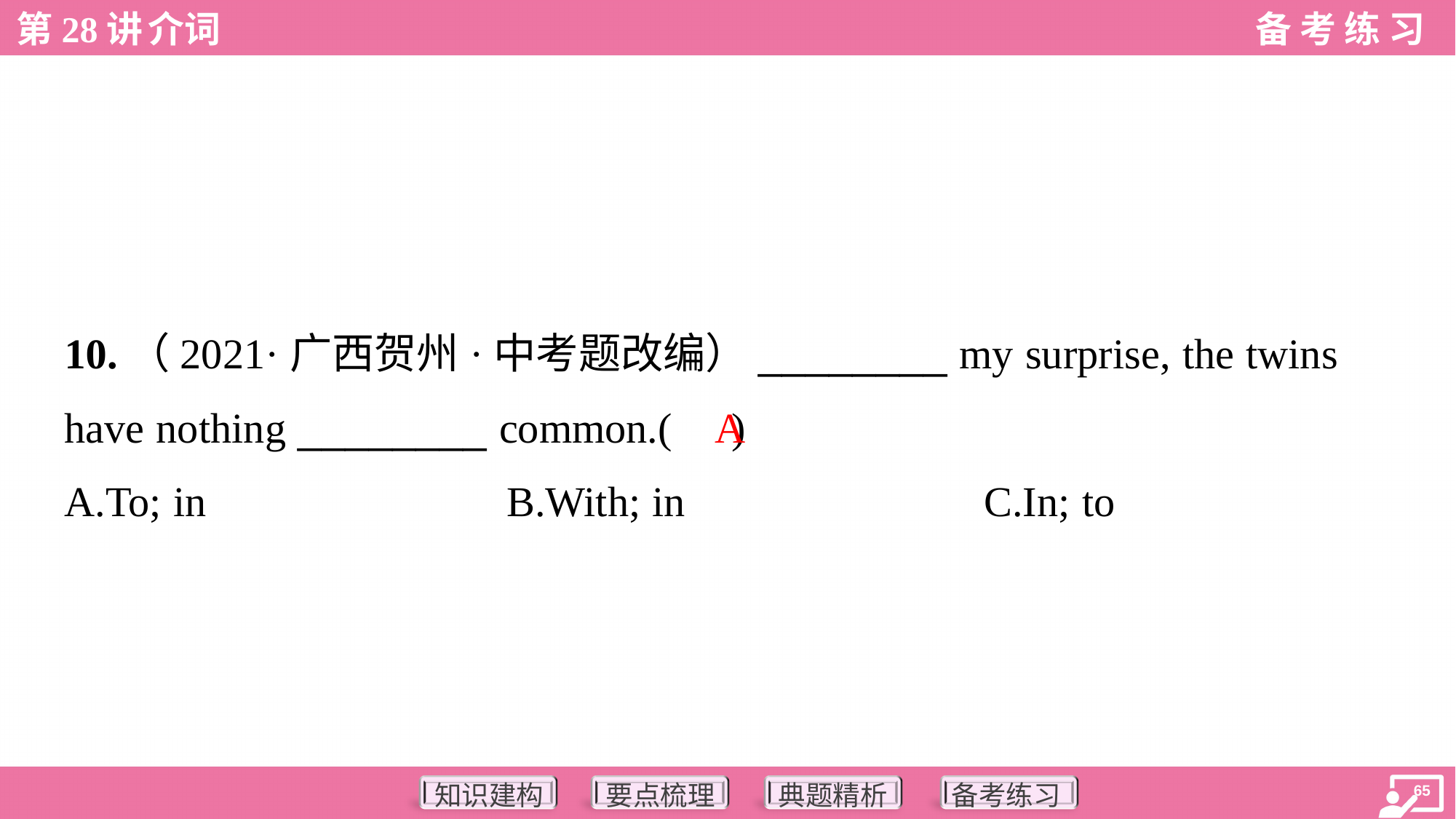

10.（2021·广西贺州·中考题改编）________ my surprise, the twins
have nothing ________ common.(     )
A
A.To; in	B.With; in	C.In; to